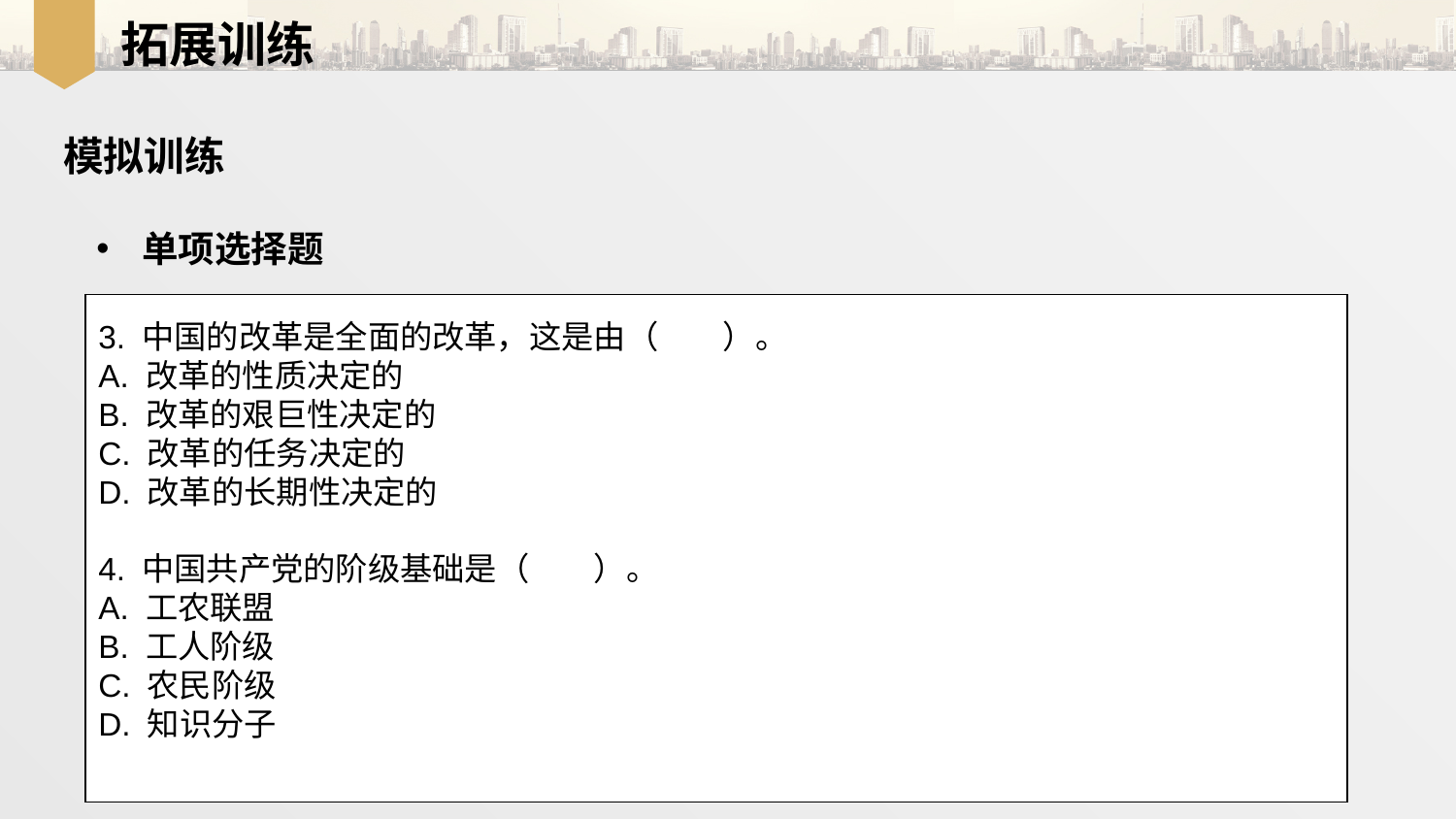

拓展训练
模拟训练
单项选择题

3. 中国的改革是全面的改革，这是由（　　）。
A. 改革的性质决定的
B. 改革的艰巨性决定的
C. 改革的任务决定的
D. 改革的长期性决定的

4. 中国共产党的阶级基础是（　　）。
A. 工农联盟
B. 工人阶级
C. 农民阶级
D. 知识分子